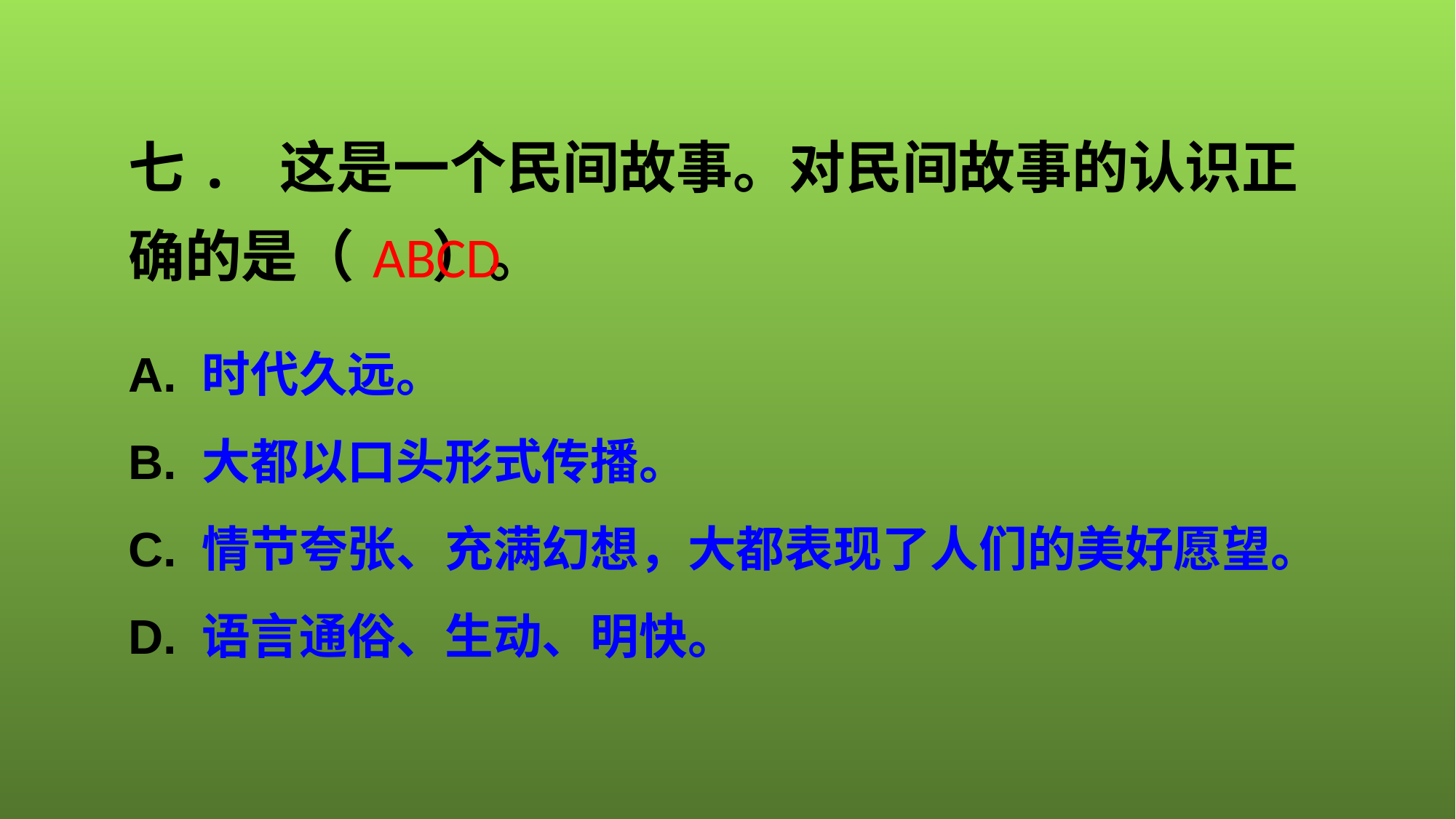

七. 这是一个民间故事。对民间故事的认识正确的是（      ）。

ABCD
A. 时代久远。
B. 大都以口头形式传播。
C. 情节夸张、充满幻想，大都表现了人们的美好愿望。
D. 语言通俗、生动、明快。